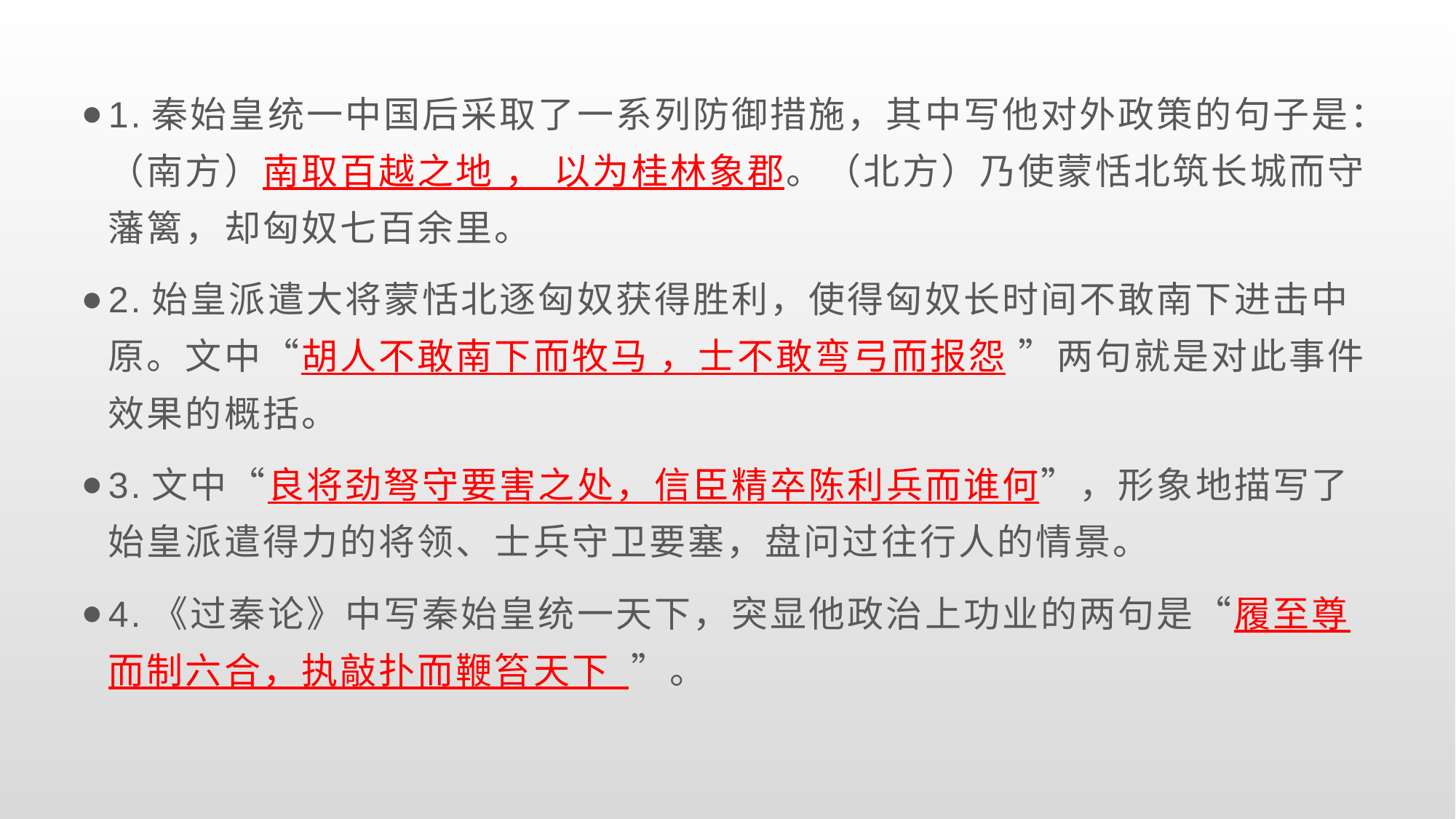

1.秦始皇统一中国后采取了一系列防御措施，其中写他对外政策的句子是：（南方）南取百越之地 ， 以为桂林象郡。（北方）乃使蒙恬北筑长城而守藩篱，却匈奴七百余里。
2.始皇派遣大将蒙恬北逐匈奴获得胜利，使得匈奴长时间不敢南下进击中原。文中“胡人不敢南下而牧马 ，士不敢弯弓而报怨 ”两句就是对此事件效果的概括。
3.文中“良将劲弩守要害之处，信臣精卒陈利兵而谁何”，形象地描写了始皇派遣得力的将领、士兵守卫要塞，盘问过往行人的情景。
4.《过秦论》中写秦始皇统一天下，突显他政治上功业的两句是“履至尊而制六合，执敲扑而鞭笞天下 ”。